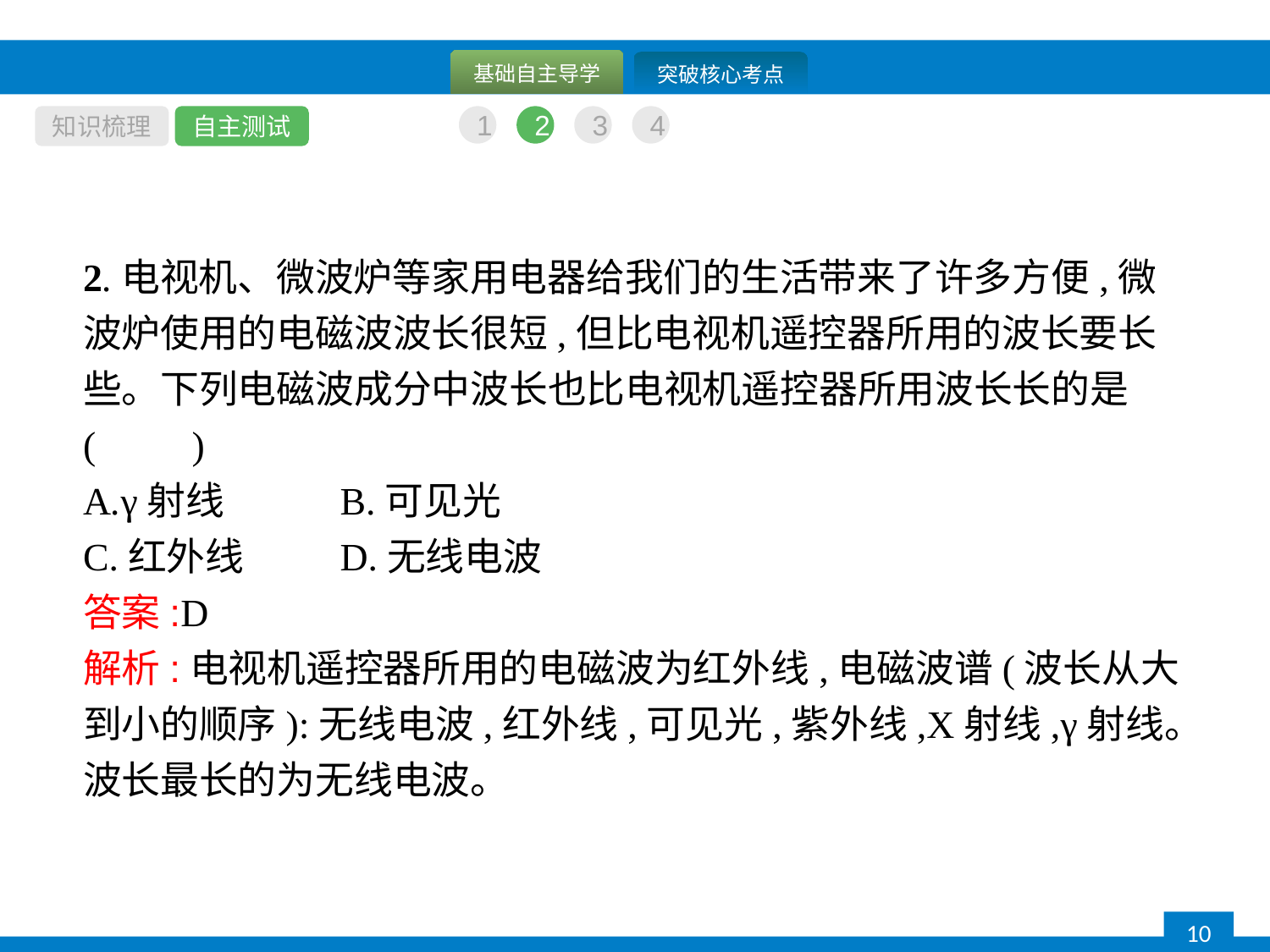

知识梳理
自主测试
1
2
3
4
2.电视机、微波炉等家用电器给我们的生活带来了许多方便,微波炉使用的电磁波波长很短,但比电视机遥控器所用的波长要长些。下列电磁波成分中波长也比电视机遥控器所用波长长的是(　　)
A.γ射线		B.可见光
C.红外线	D.无线电波
答案:D
解析:电视机遥控器所用的电磁波为红外线,电磁波谱(波长从大到小的顺序):无线电波,红外线,可见光,紫外线,X射线,γ射线。波长最长的为无线电波。